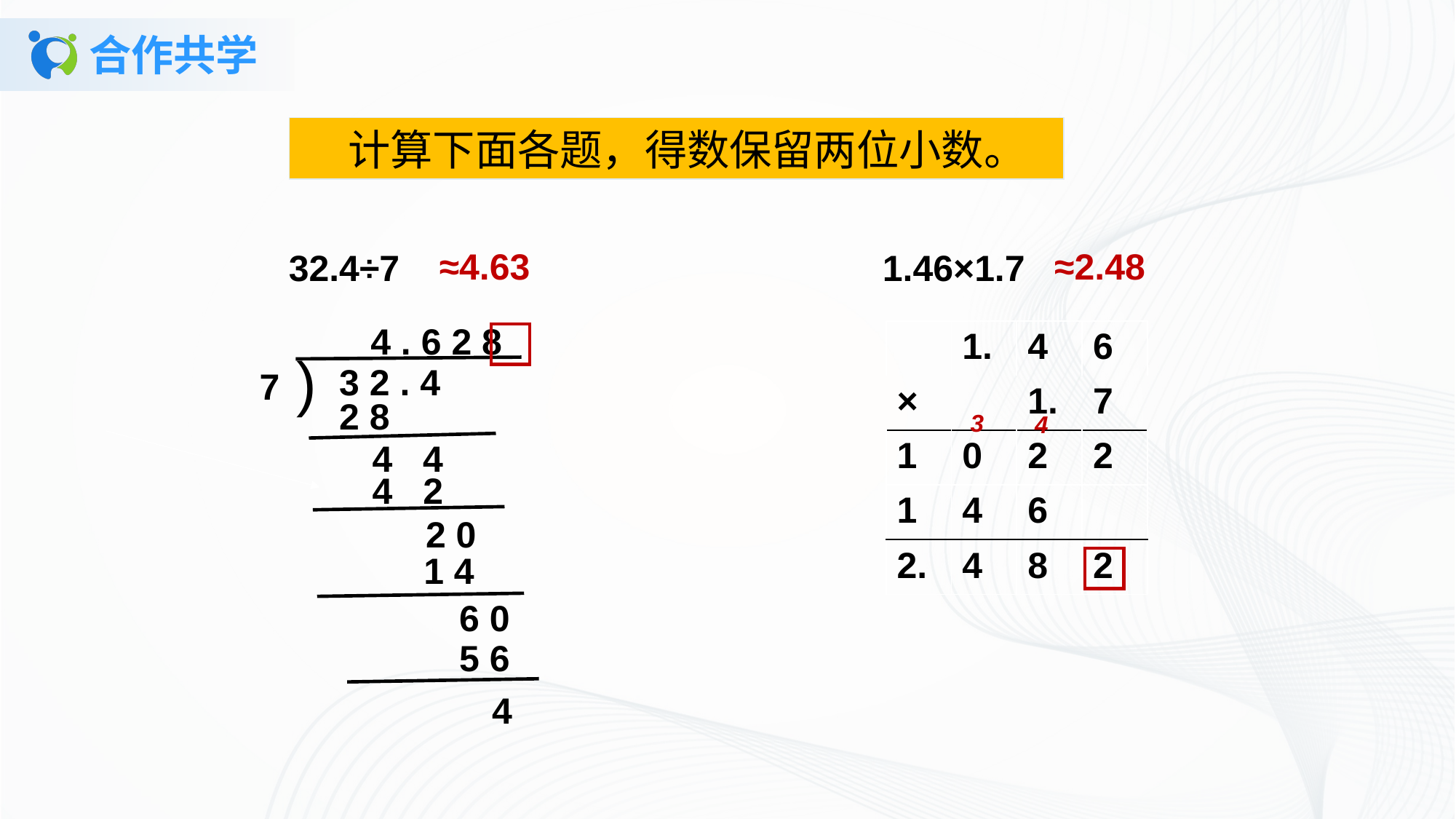

# 合作共学
    计算下面各题，得数保留两位小数。
≈4.63
≈2.48
32.4÷7
1.46×1.7
4 . 6 2 8
)
3 2 . 4
7
2 8
4   4
4   2
2 0
1 4
6 0
5 6
4
|  | 1. | 4 | 6 |
| --- | --- | --- | --- |
| × |  | 1. | 7 |
| 1 | 0 | 2 | 2 |
| 1 | 4 | 6 |  |
| 2. | 4 | 8 | 2 |

3
4